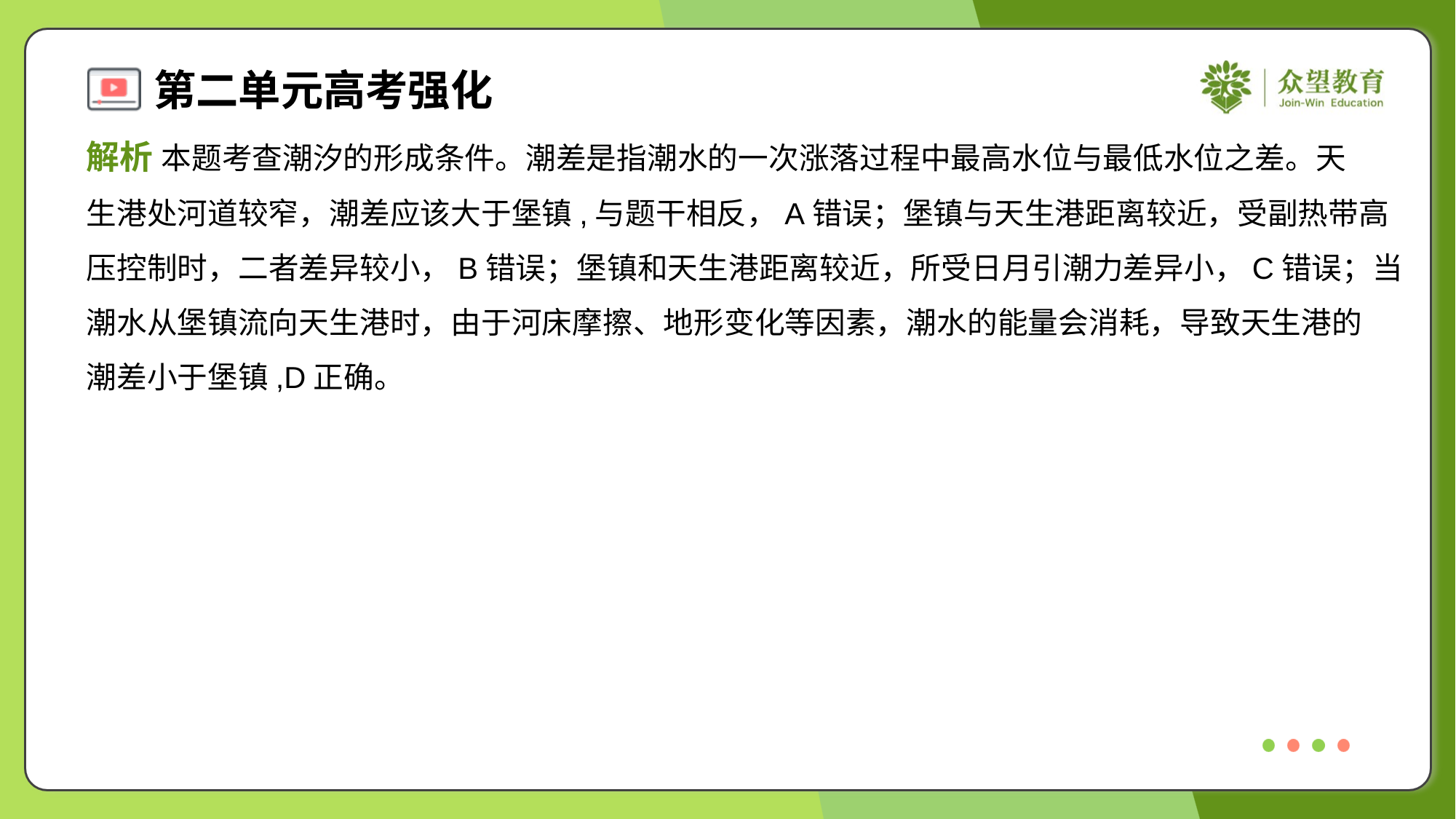

解析 本题考查潮汐的形成条件。潮差是指潮水的一次涨落过程中最高水位与最低水位之差。天
生港处河道较窄，潮差应该大于堡镇,与题干相反，A错误；堡镇与天生港距离较近，受副热带高
压控制时，二者差异较小，B错误；堡镇和天生港距离较近，所受日月引潮力差异小，C错误；当
潮水从堡镇流向天生港时，由于河床摩擦、地形变化等因素，潮水的能量会消耗，导致天生港的
潮差小于堡镇,D正确。